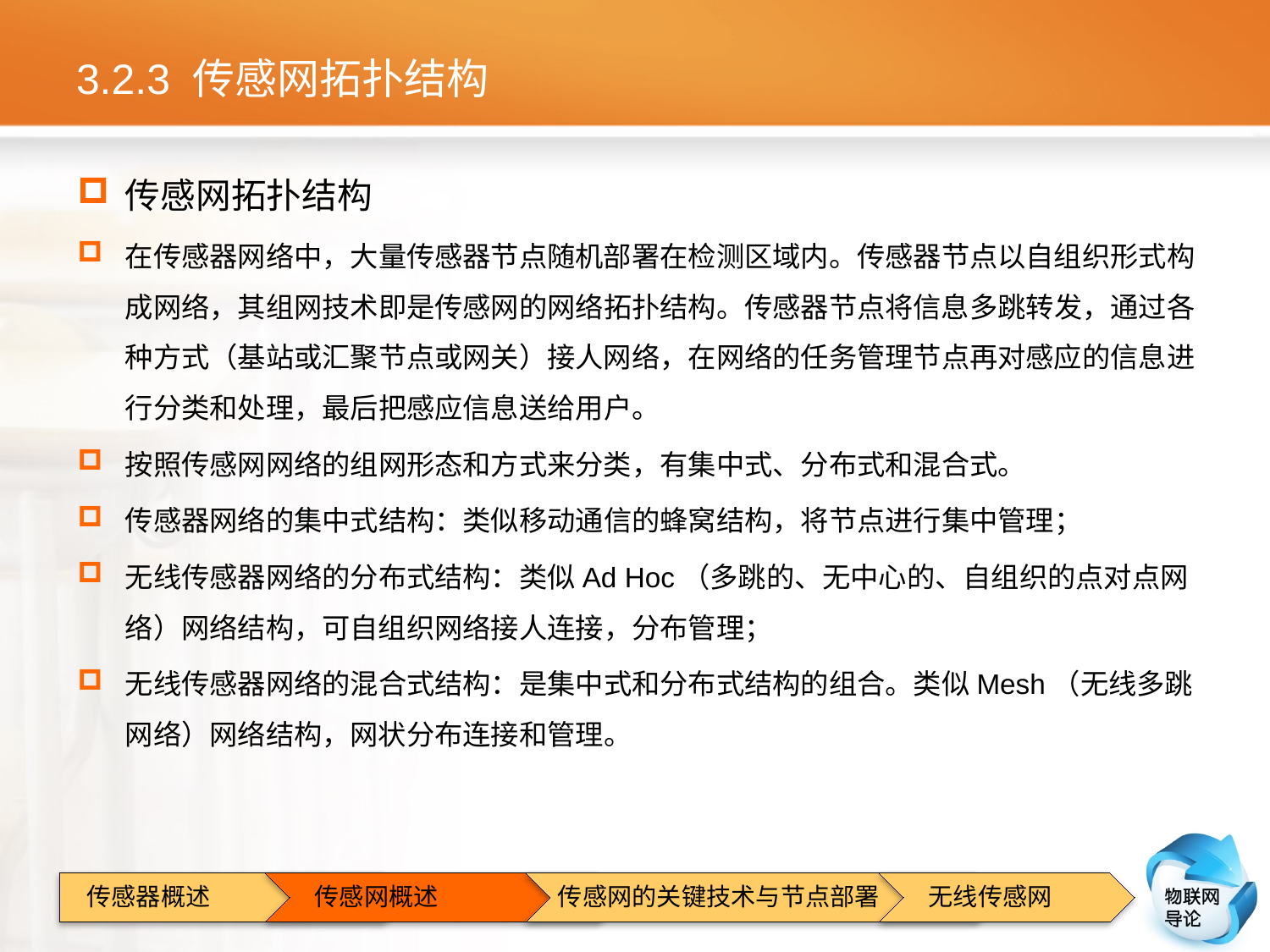

# 3.2.3 传感网拓扑结构
传感网拓扑结构
在传感器网络中，大量传感器节点随机部署在检测区域内。传感器节点以自组织形式构成网络，其组网技术即是传感网的网络拓扑结构。传感器节点将信息多跳转发，通过各种方式（基站或汇聚节点或网关）接人网络，在网络的任务管理节点再对感应的信息进行分类和处理，最后把感应信息送给用户。
按照传感网网络的组网形态和方式来分类，有集中式、分布式和混合式。
传感器网络的集中式结构：类似移动通信的蜂窝结构，将节点进行集中管理；
无线传感器网络的分布式结构：类似Ad Hoc（多跳的、无中心的、自组织的点对点网络）网络结构，可自组织网络接人连接，分布管理；
无线传感器网络的混合式结构：是集中式和分布式结构的组合。类似Mesh（无线多跳网络）网络结构，网状分布连接和管理。